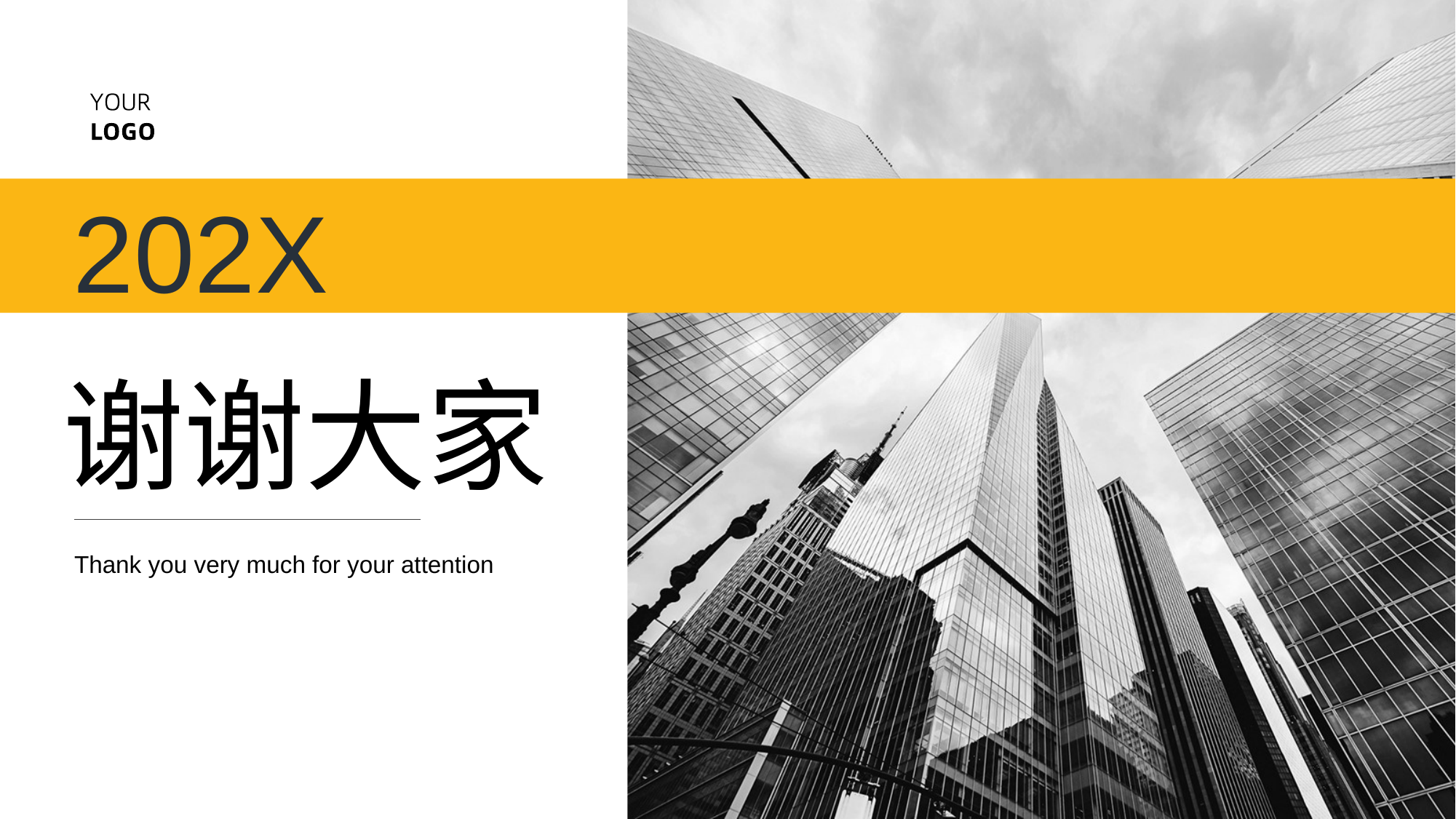

202X
谢谢大家
Thank you very much for your attention